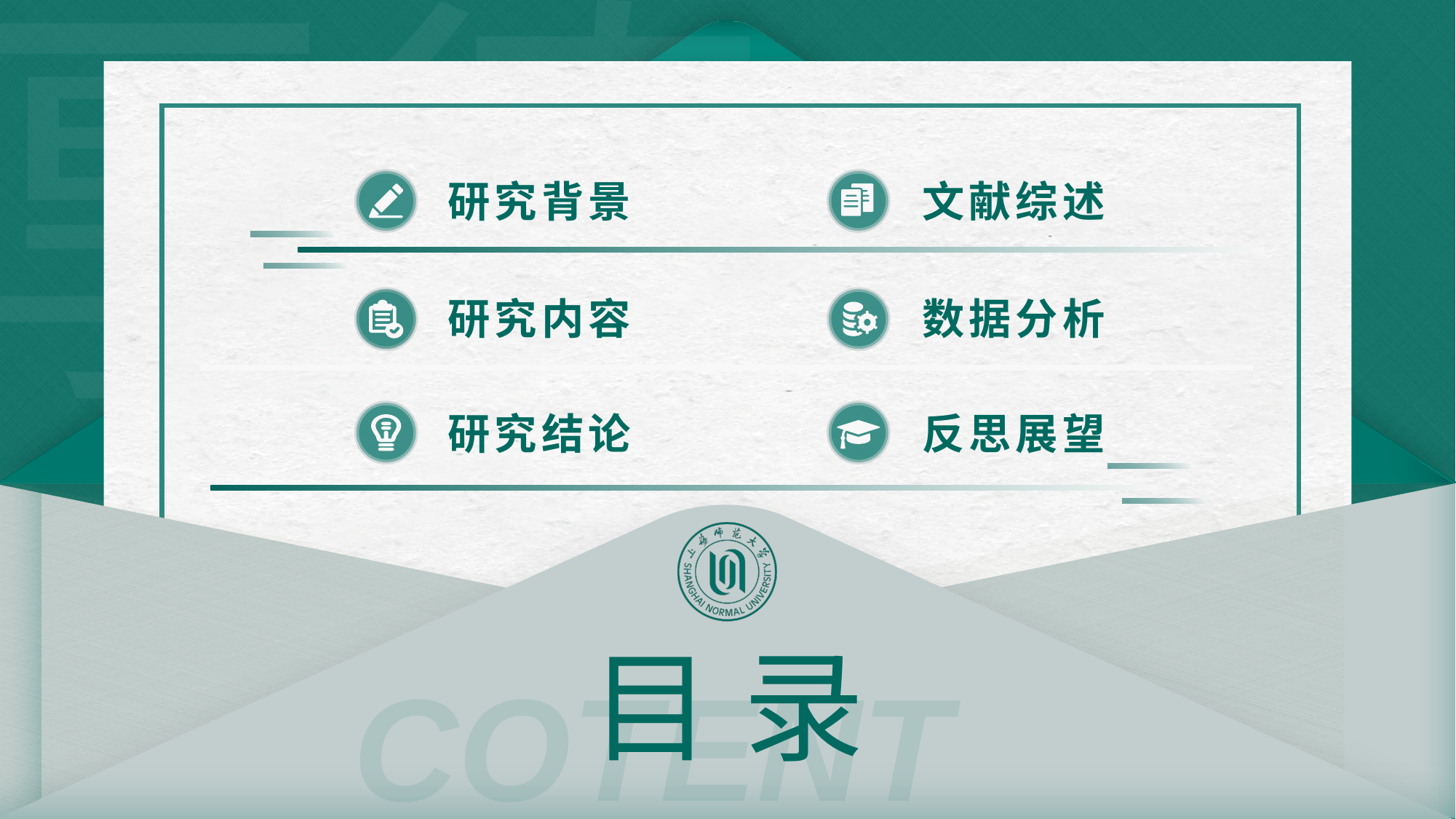

目录页与不同封面页匹配，搭配使用效果更佳噢~

研究背景
文献综述
研究内容
数据分析

研究结论
反思展望
目 录
COTENT